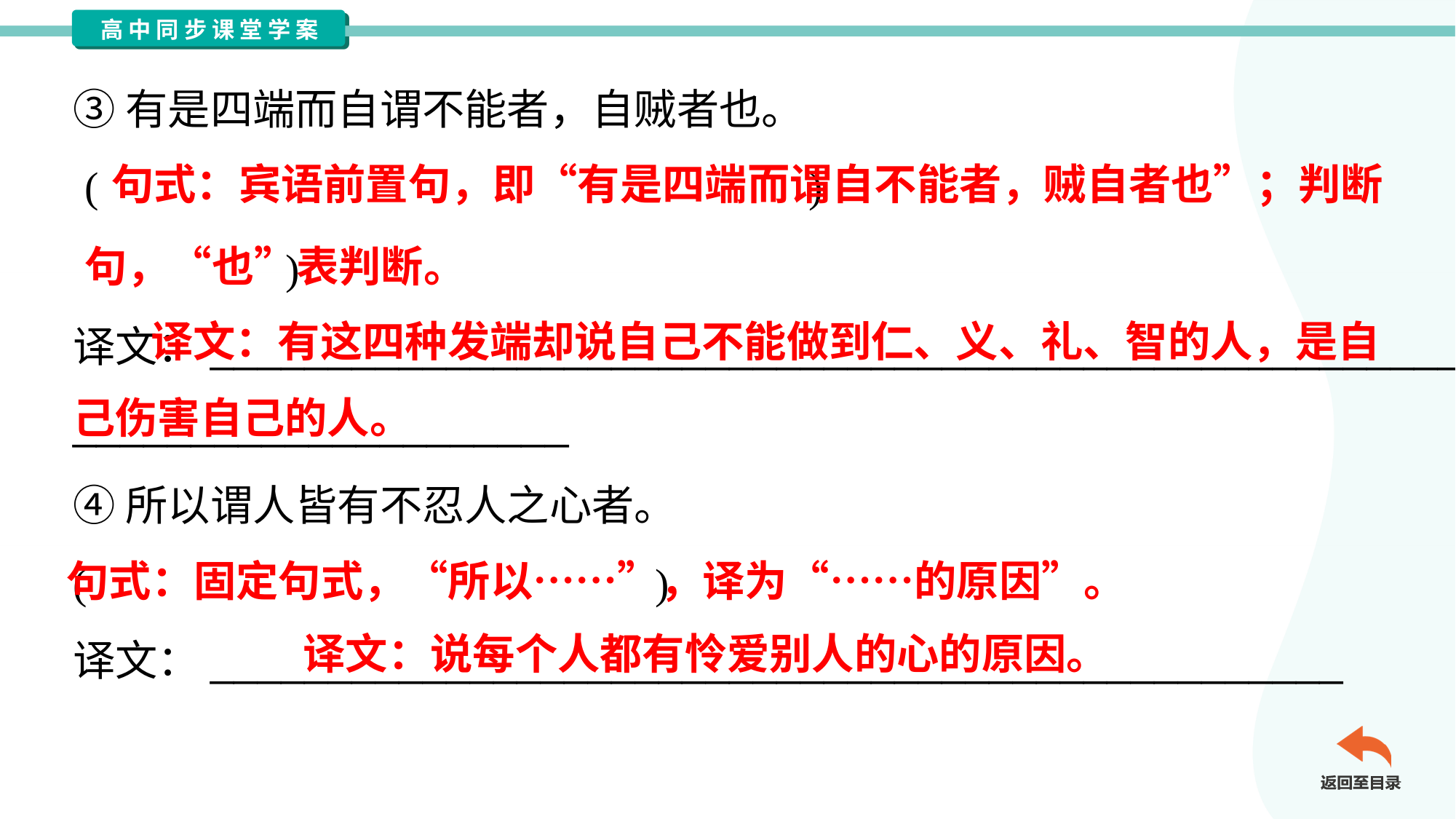

③有是四端而自谓不能者，自贼者也。
 (                                                            )
句式：宾语前置句，即“有是四端而谓自不能者，贼自者也”；判断
                  )
译文：_______________________________________________________
_____________________
句，“也”表判断。
       译文：有这四种发端却说自己不能做到仁、义、礼、智的人，是自己伤害自己的人。
④所以谓人皆有不忍人之心者。
(                                                )
译文：________________________________________________
句式：固定句式，“所以……”，译为“……的原因”。
译文：说每个人都有怜爱别人的心的原因。